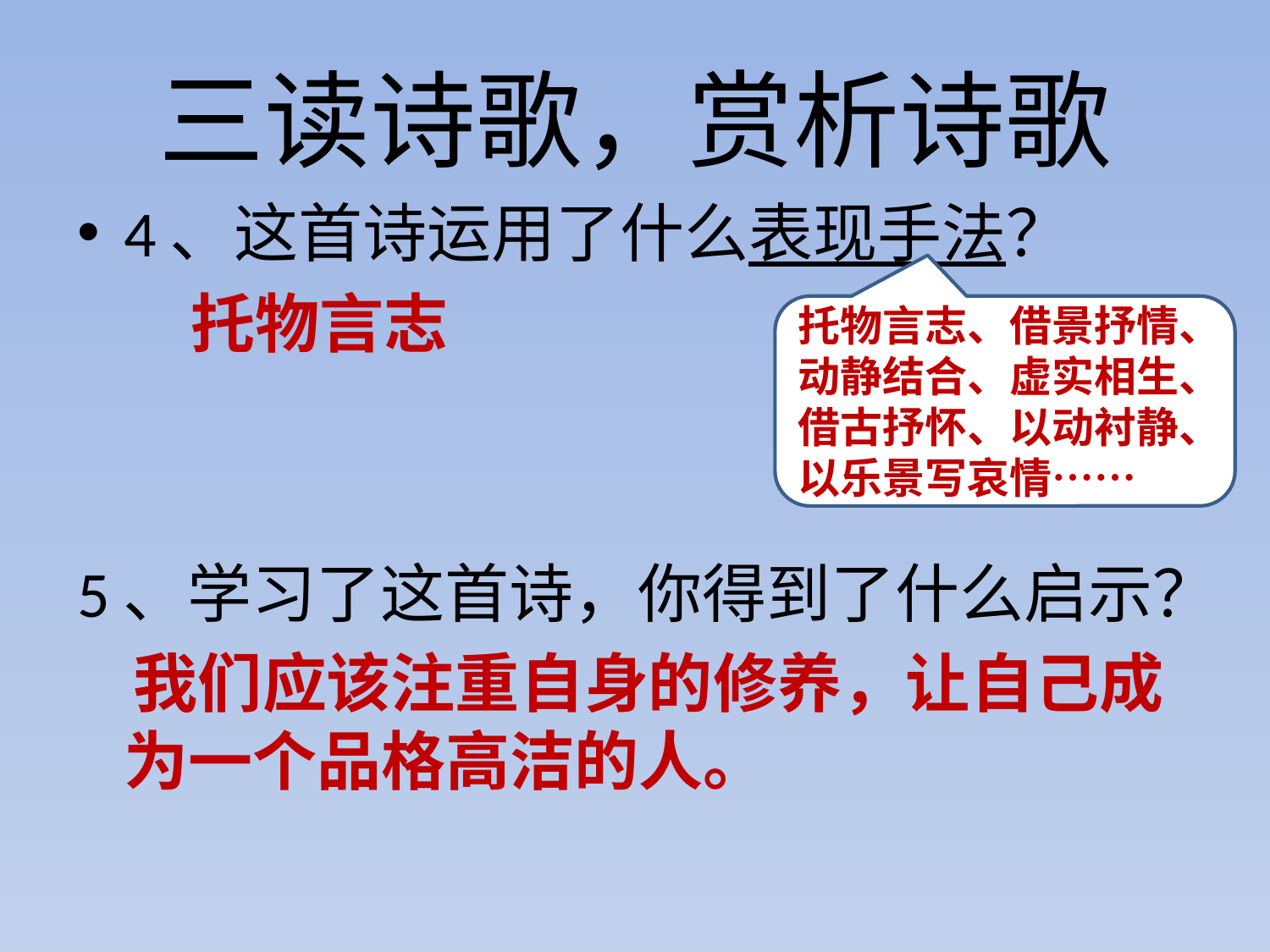

# 三读诗歌，赏析诗歌
4、这首诗运用了什么表现手法？
       托物言志

5、学习了这首诗，你得到了什么启示？
   我们应该注重自身的修养，让自己成为一个品格高洁的人。
托物言志、借景抒情、动静结合、虚实相生、借古抒怀、以动衬静、以乐景写哀情……